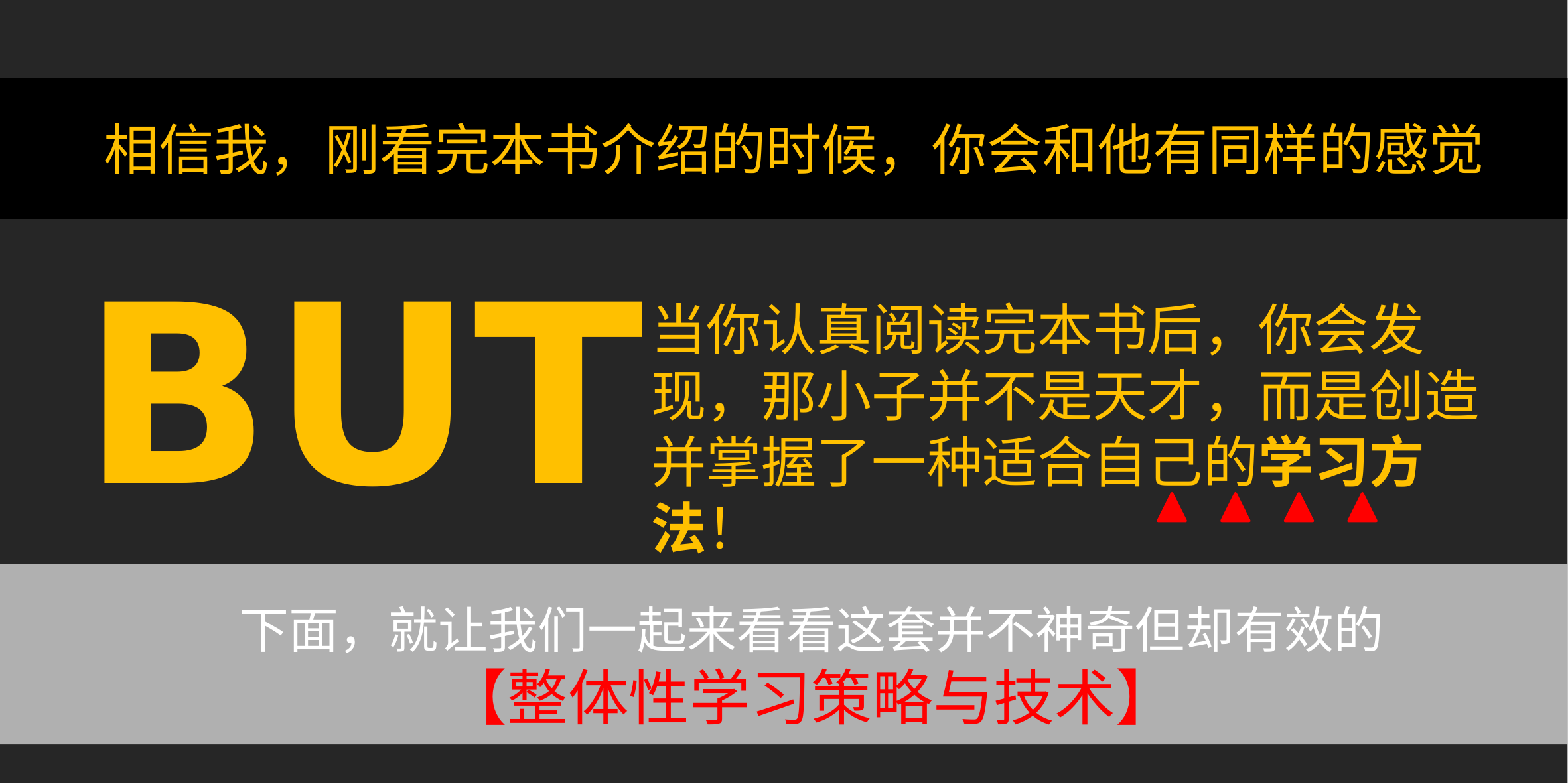

相信我，刚看完本书介绍的时候，你会和他有同样的感觉
BUT
当你认真阅读完本书后，你会发现，那小子并不是天才，而是创造并掌握了一种适合自己的学习方法！

下面，就让我们一起来看看这套并不神奇但却有效的
【整体性学习策略与技术】